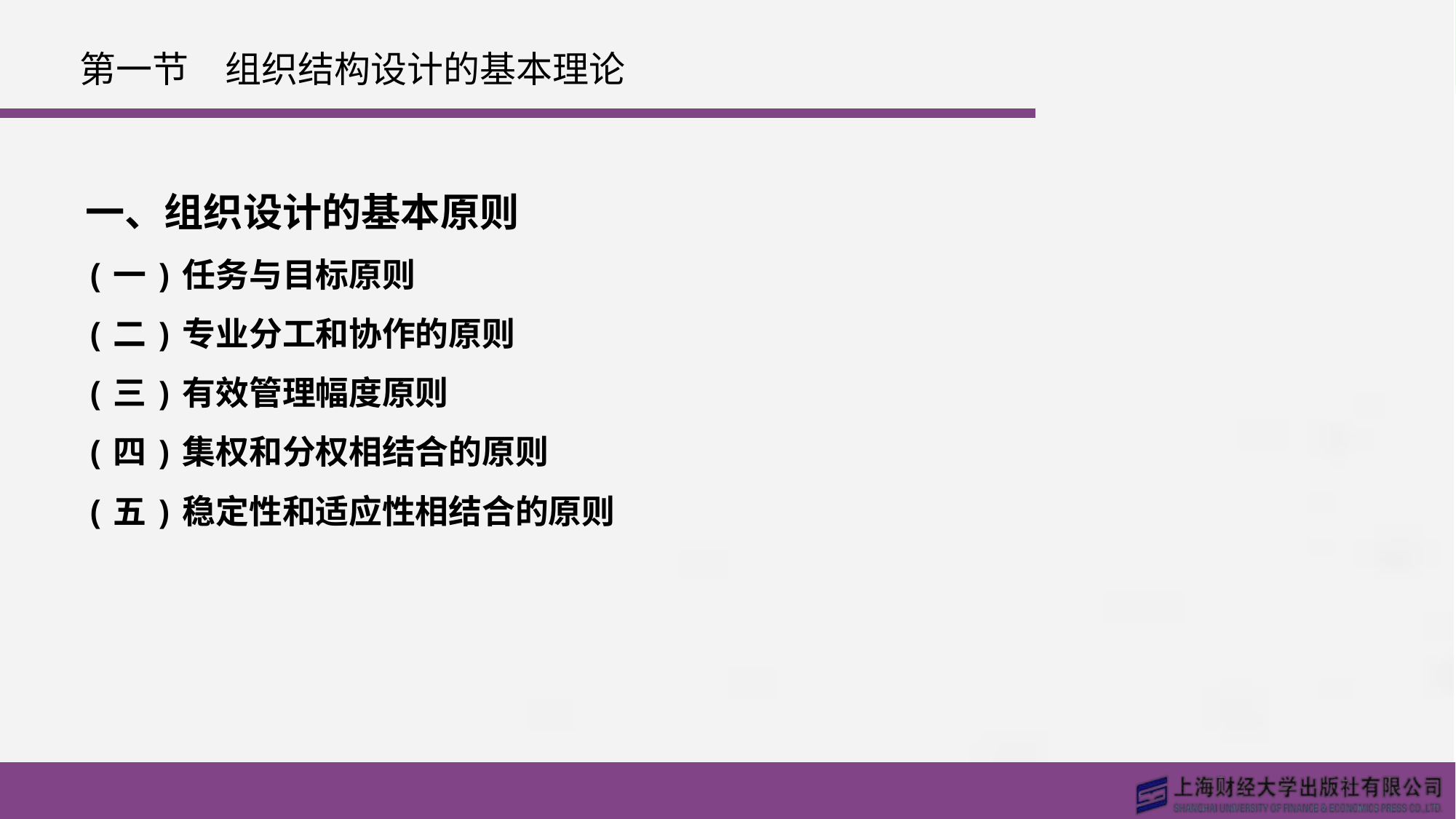

# 第一节　组织结构设计的基本理论
一、组织设计的基本原则
(一)任务与目标原则
(二)专业分工和协作的原则
(三)有效管理幅度原则
(四)集权和分权相结合的原则
(五)稳定性和适应性相结合的原则